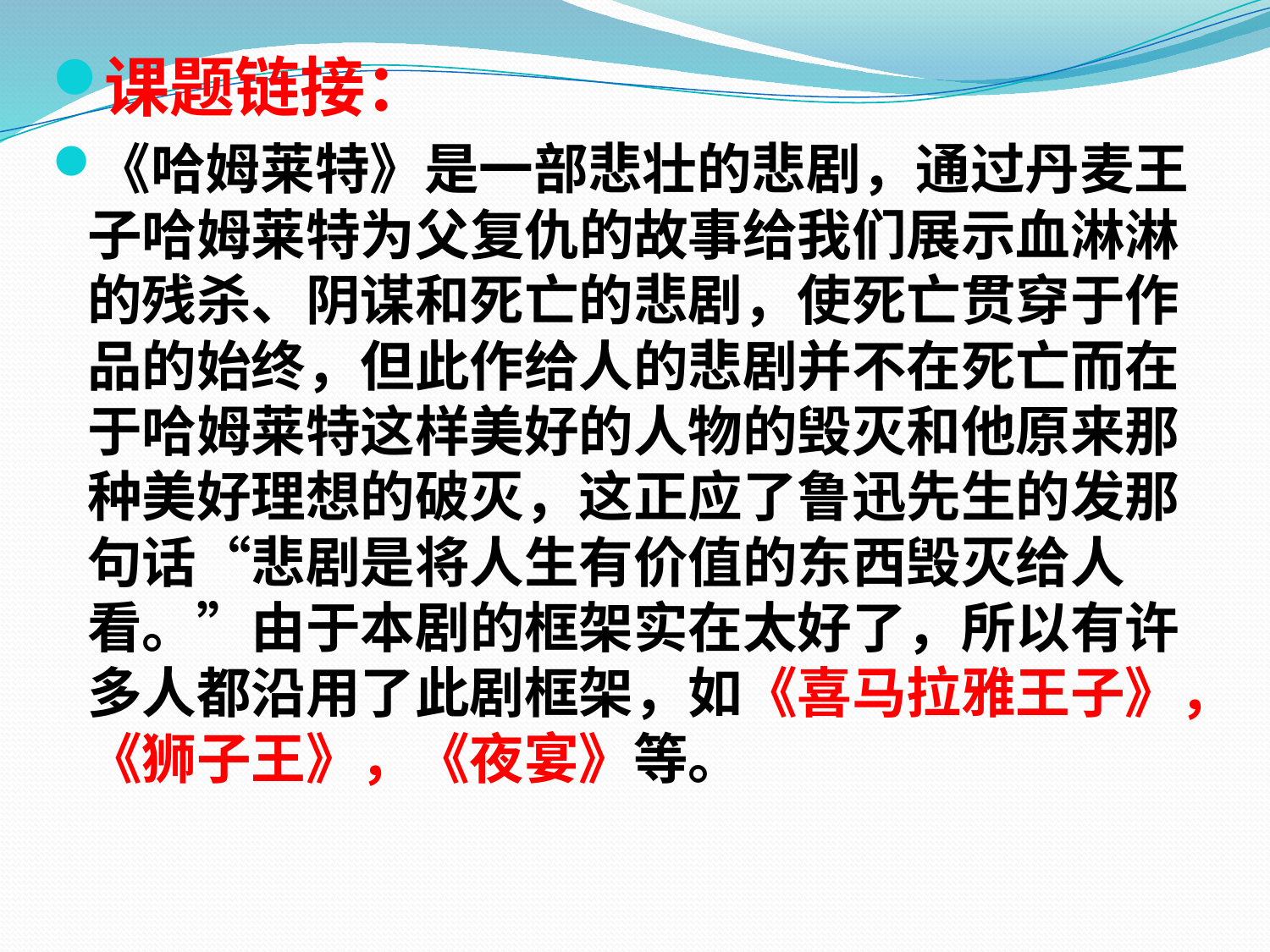

课题链接：
《哈姆莱特》是一部悲壮的悲剧，通过丹麦王子哈姆莱特为父复仇的故事给我们展示血淋淋的残杀、阴谋和死亡的悲剧，使死亡贯穿于作品的始终，但此作给人的悲剧并不在死亡而在于哈姆莱特这样美好的人物的毁灭和他原来那种美好理想的破灭，这正应了鲁迅先生的发那句话“悲剧是将人生有价值的东西毁灭给人看。”由于本剧的框架实在太好了，所以有许多人都沿用了此剧框架，如《喜马拉雅王子》，《狮子王》，《夜宴》等。